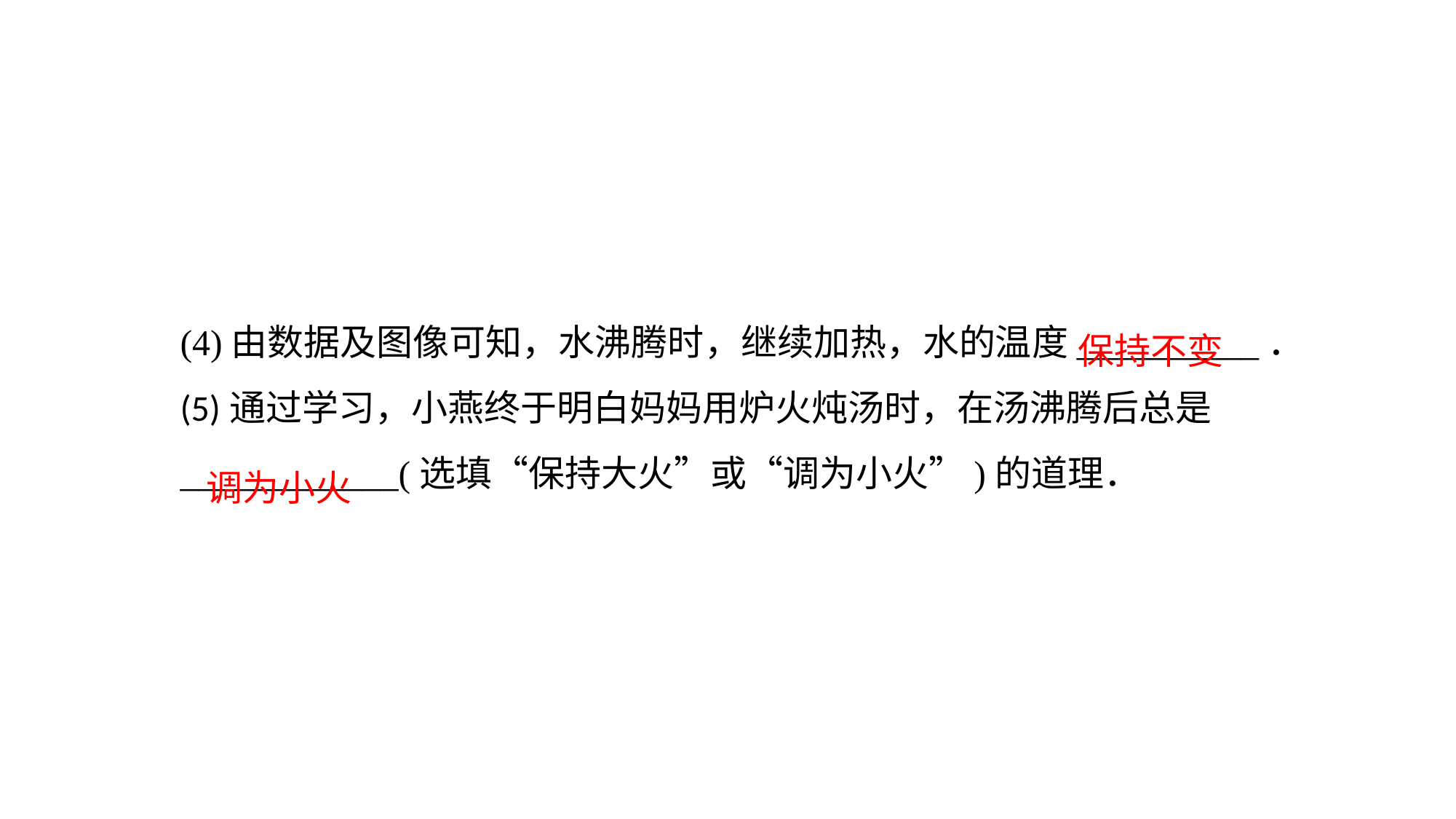

(4)由数据及图像可知，水沸腾时，继续加热，水的温度__________．(5)通过学习，小燕终于明白妈妈用炉火炖汤时，在汤沸腾后总是____________(选填“保持大火”或“调为小火”)的道理．
保持不变
调为小火